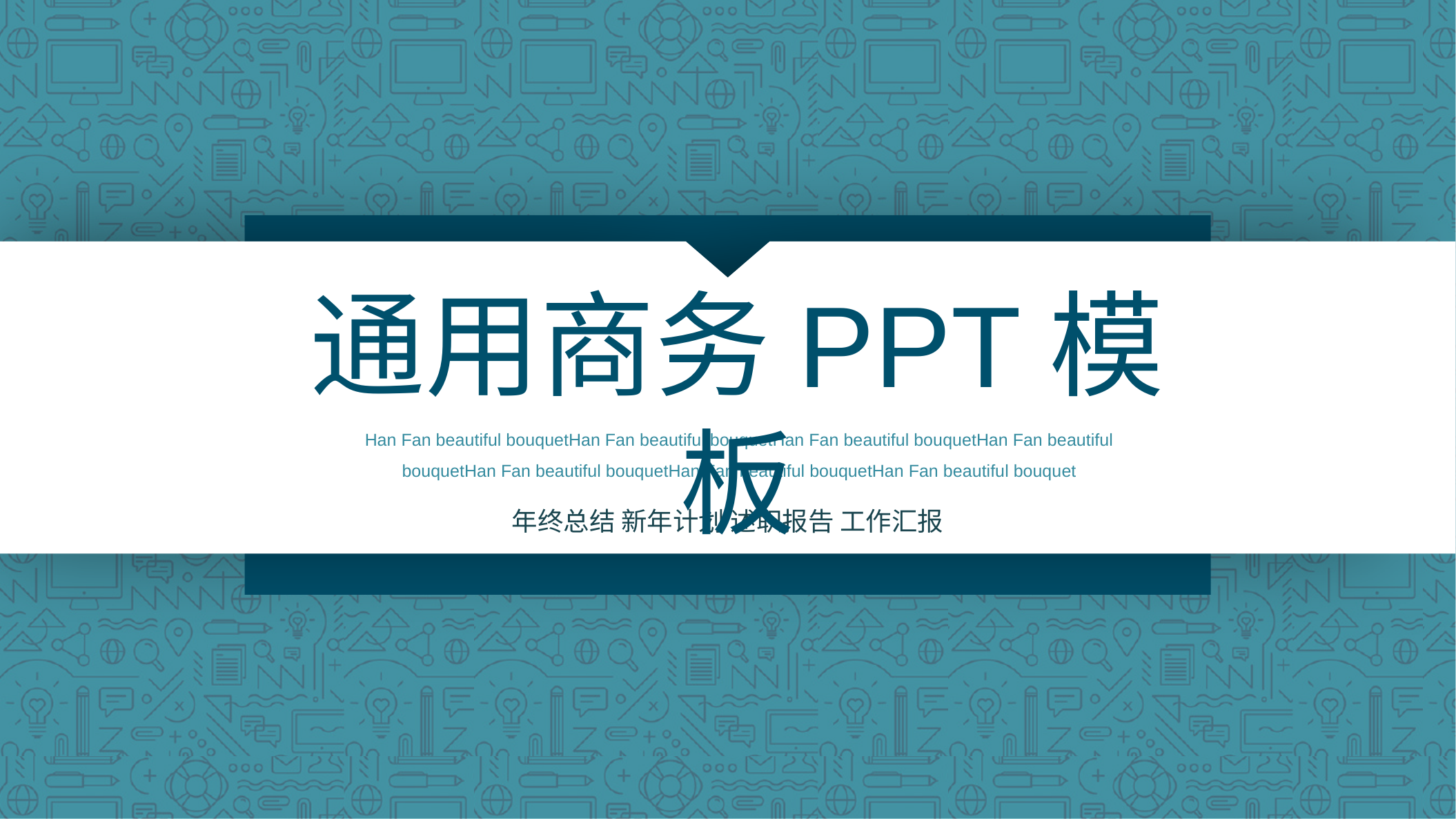

通用商务PPT模板
Han Fan beautiful bouquetHan Fan beautiful bouquetHan Fan beautiful bouquetHan Fan beautiful bouquetHan Fan beautiful bouquetHan Fan beautiful bouquetHan Fan beautiful bouquet
年终总结 新年计划 述职报告 工作汇报